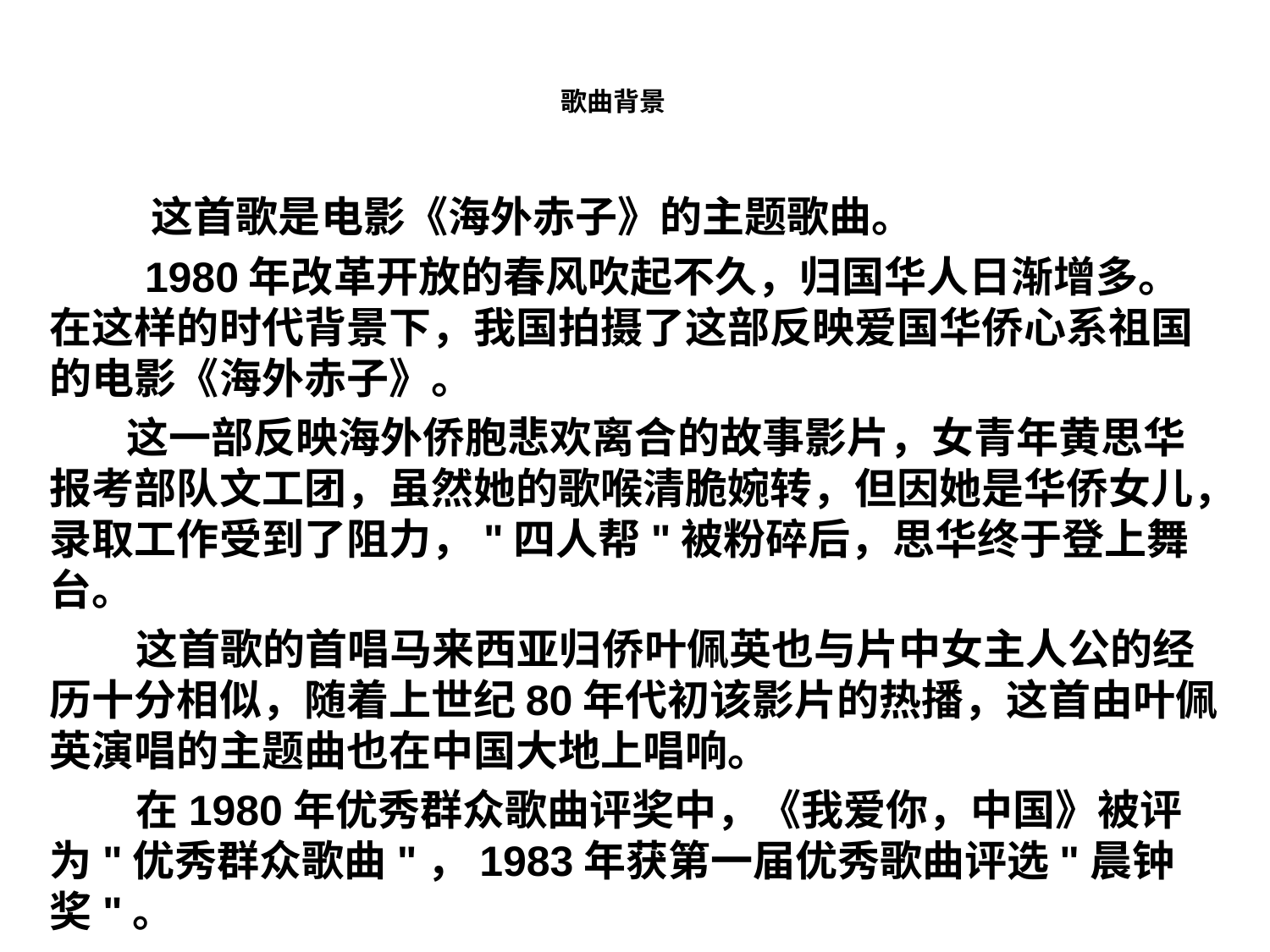

# 歌曲背景
        这首歌是电影《海外赤子》的主题歌曲。
        1980年改革开放的春风吹起不久，归国华人日渐增多。在这样的时代背景下，我国拍摄了这部反映爱国华侨心系祖国的电影《海外赤子》。
       这一部反映海外侨胞悲欢离合的故事影片，女青年黄思华报考部队文工团，虽然她的歌喉清脆婉转，但因她是华侨女儿，录取工作受到了阻力，"四人帮"被粉碎后，思华终于登上舞台。
        这首歌的首唱马来西亚归侨叶佩英也与片中女主人公的经历十分相似，随着上世纪80年代初该影片的热播，这首由叶佩英演唱的主题曲也在中国大地上唱响。
        在1980年优秀群众歌曲评奖中，《我爱你，中国》被评为"优秀群众歌曲"，1983年获第一届优秀歌曲评选"晨钟奖"。